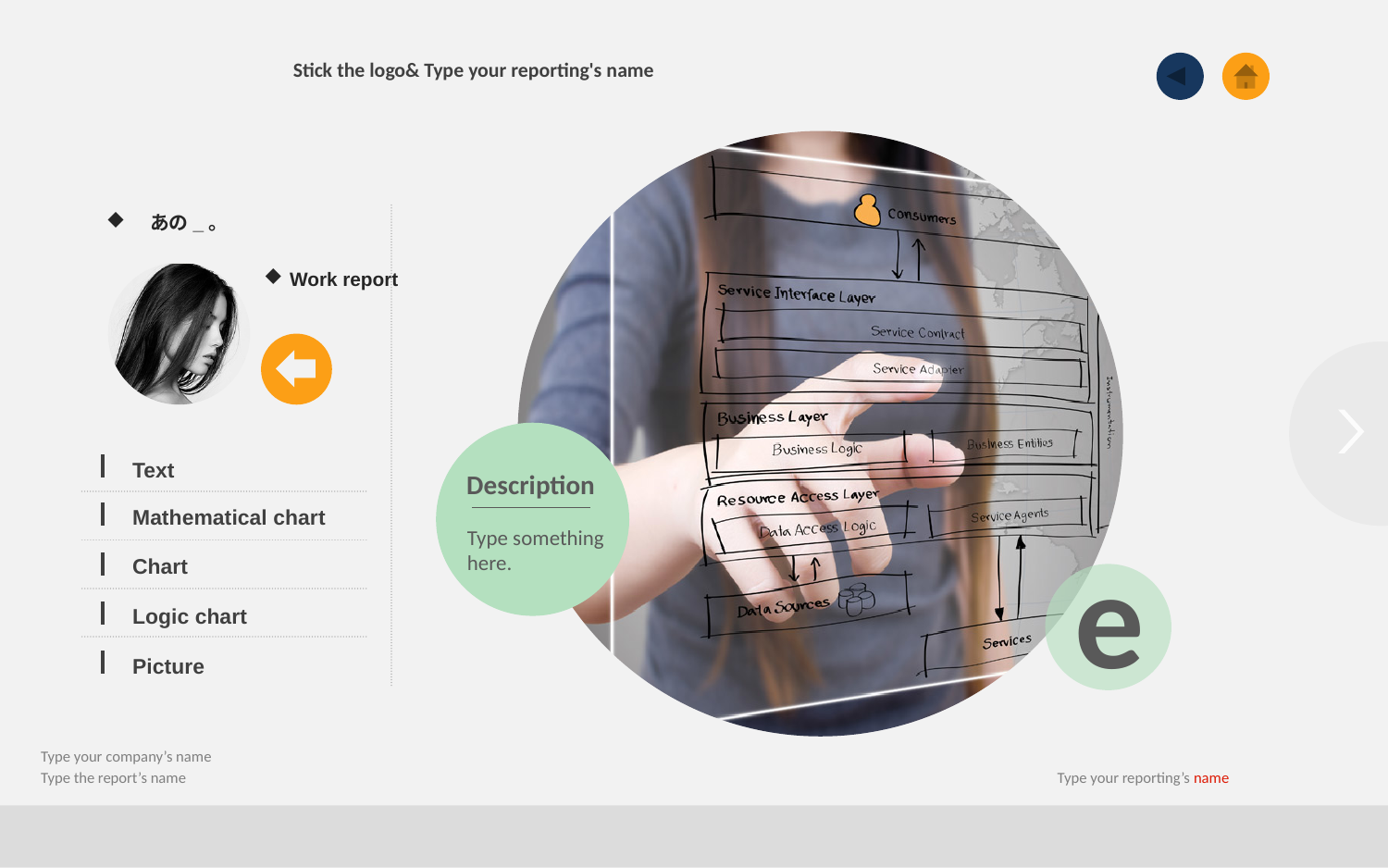

Stick the logo& Type your reporting's name

あの_。

Work report

Description
Type something here.
Text
Mathematical chart
e

Chart
Logic chart
Picture